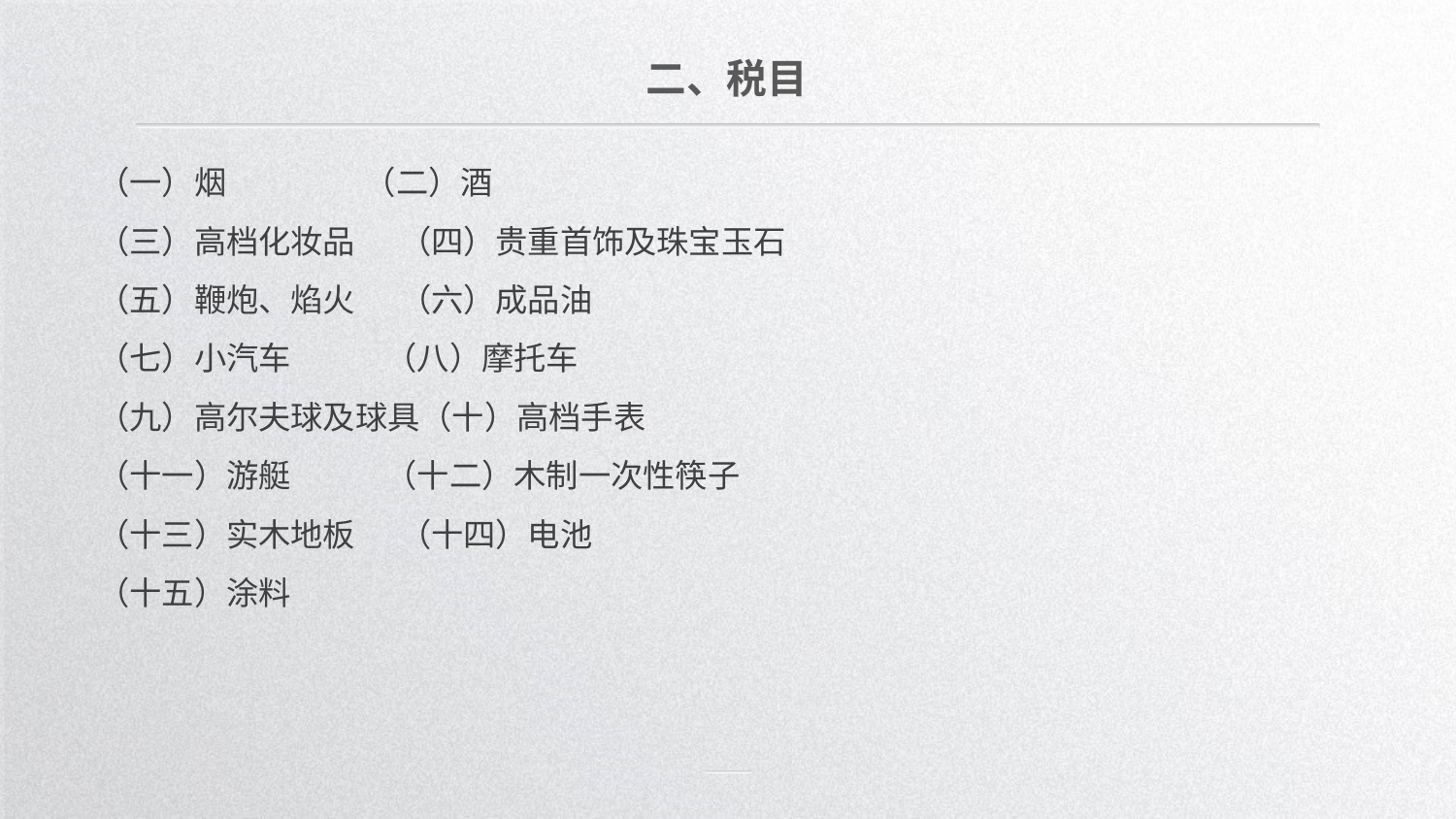

二、税目
（一）烟                   （二）酒
（三）高档化妆品      （四）贵重首饰及珠宝玉石
（五）鞭炮、焰火      （六）成品油
（七）小汽车             （八）摩托车
（九）高尔夫球及球具（十）高档手表
（十一）游艇             （十二）木制一次性筷子
（十三）实木地板      （十四）电池
（十五）涂料